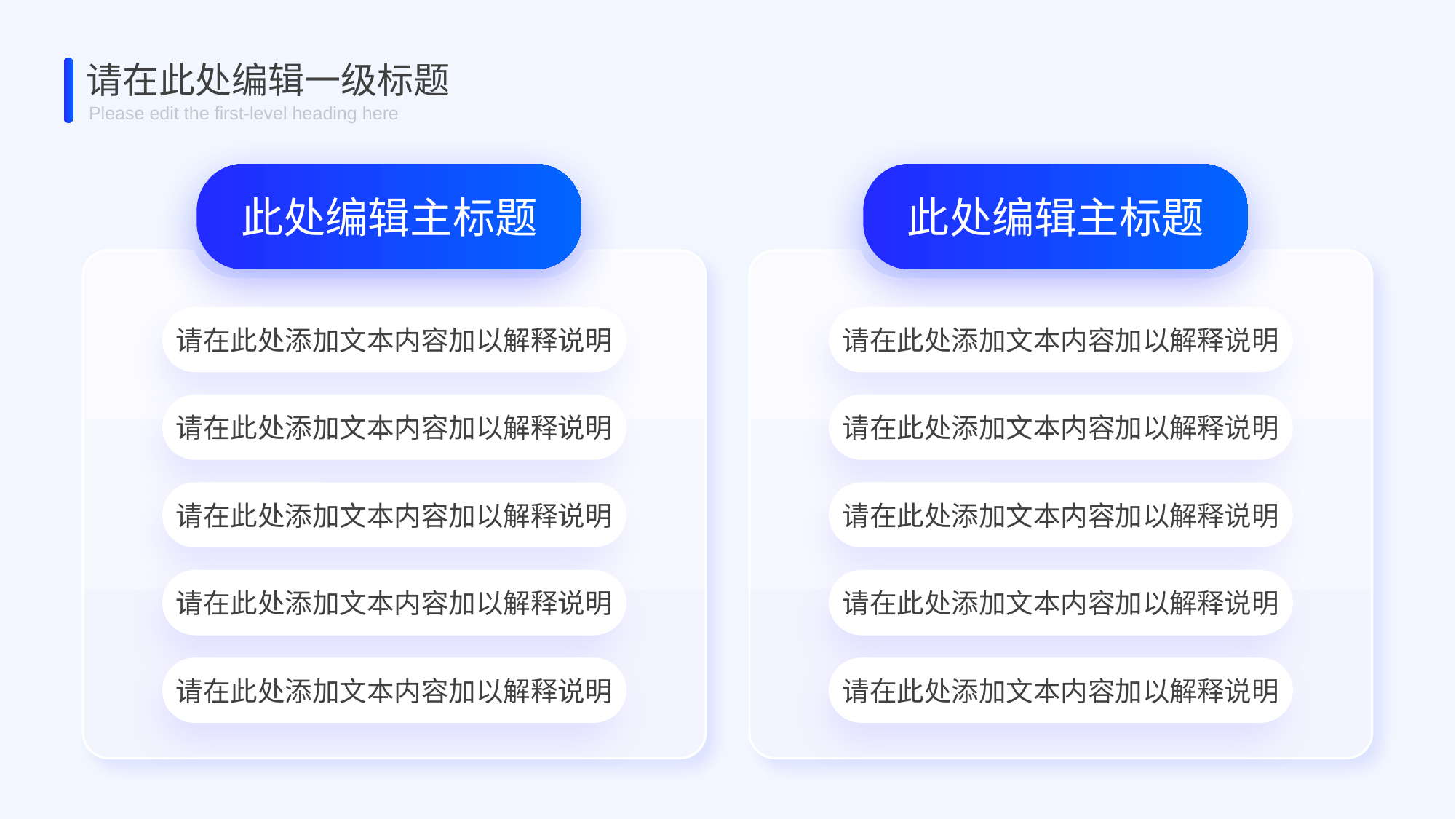

请在此处编辑一级标题
Please edit the first-level heading here

此处编辑主标题
此处编辑主标题

请在此处添加文本内容加以解释说明
请在此处添加文本内容加以解释说明
请在此处添加文本内容加以解释说明
请在此处添加文本内容加以解释说明
请在此处添加文本内容加以解释说明
请在此处添加文本内容加以解释说明
请在此处添加文本内容加以解释说明
请在此处添加文本内容加以解释说明
请在此处添加文本内容加以解释说明
请在此处添加文本内容加以解释说明